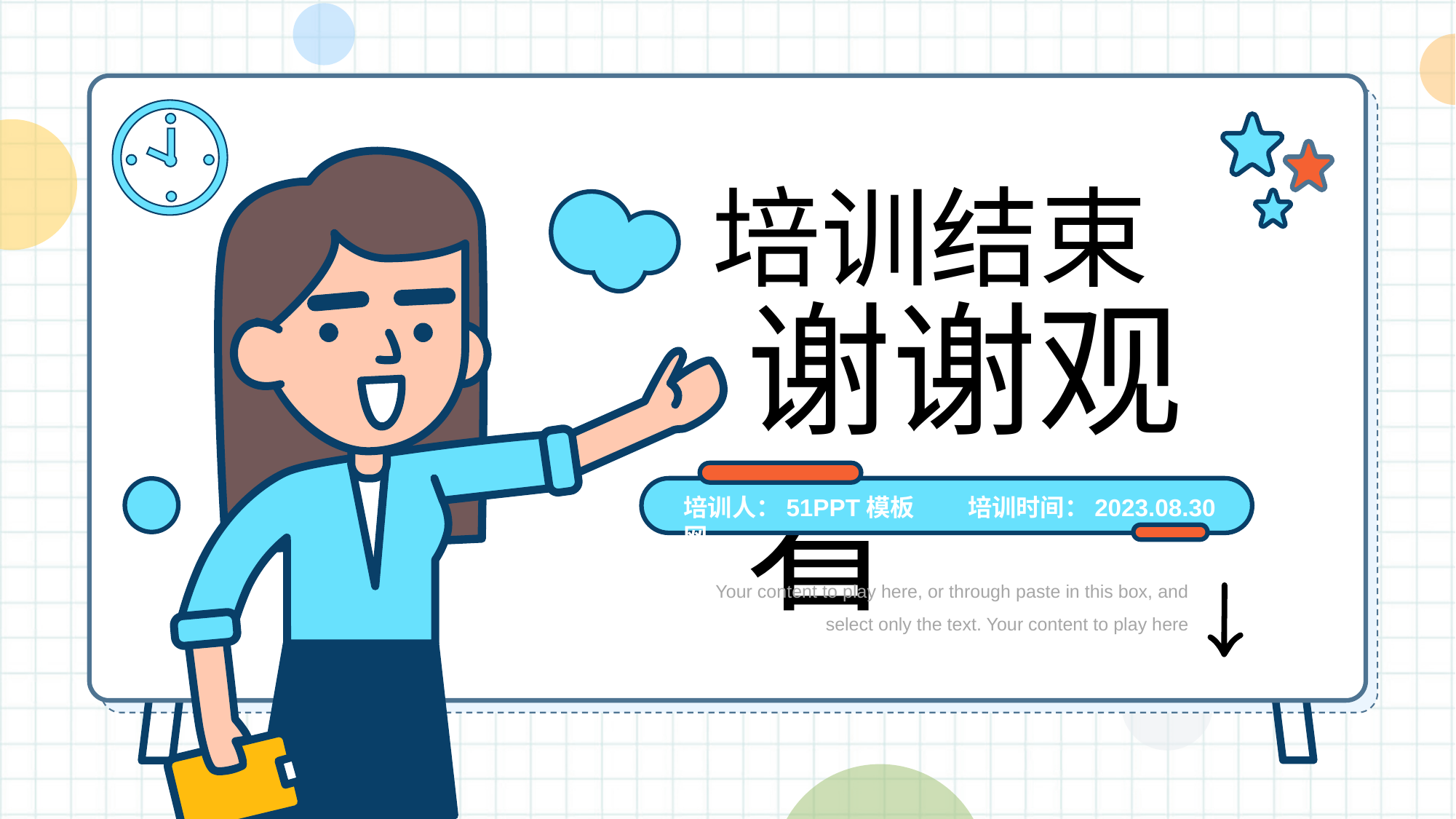

培训结束

谢谢观看

培训人：51PPT模板网
培训时间：2023.08.30

Your content to play here, or through paste in this box, and select only the text. Your content to play here